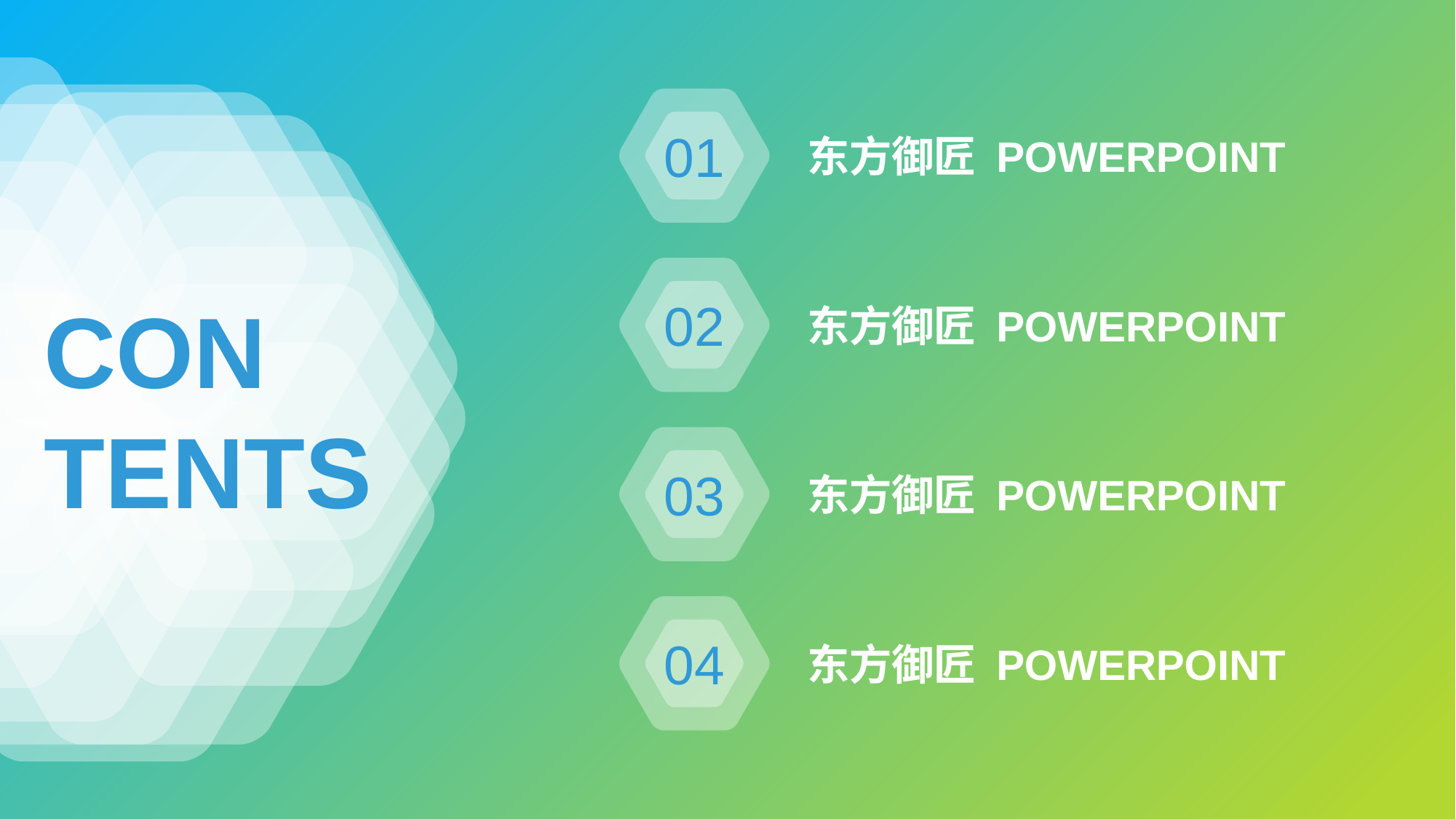

01
东方御匠 POWERPOINT

02
CON
TENTS
东方御匠 POWERPOINT

03
东方御匠 POWERPOINT

04
东方御匠 POWERPOINT